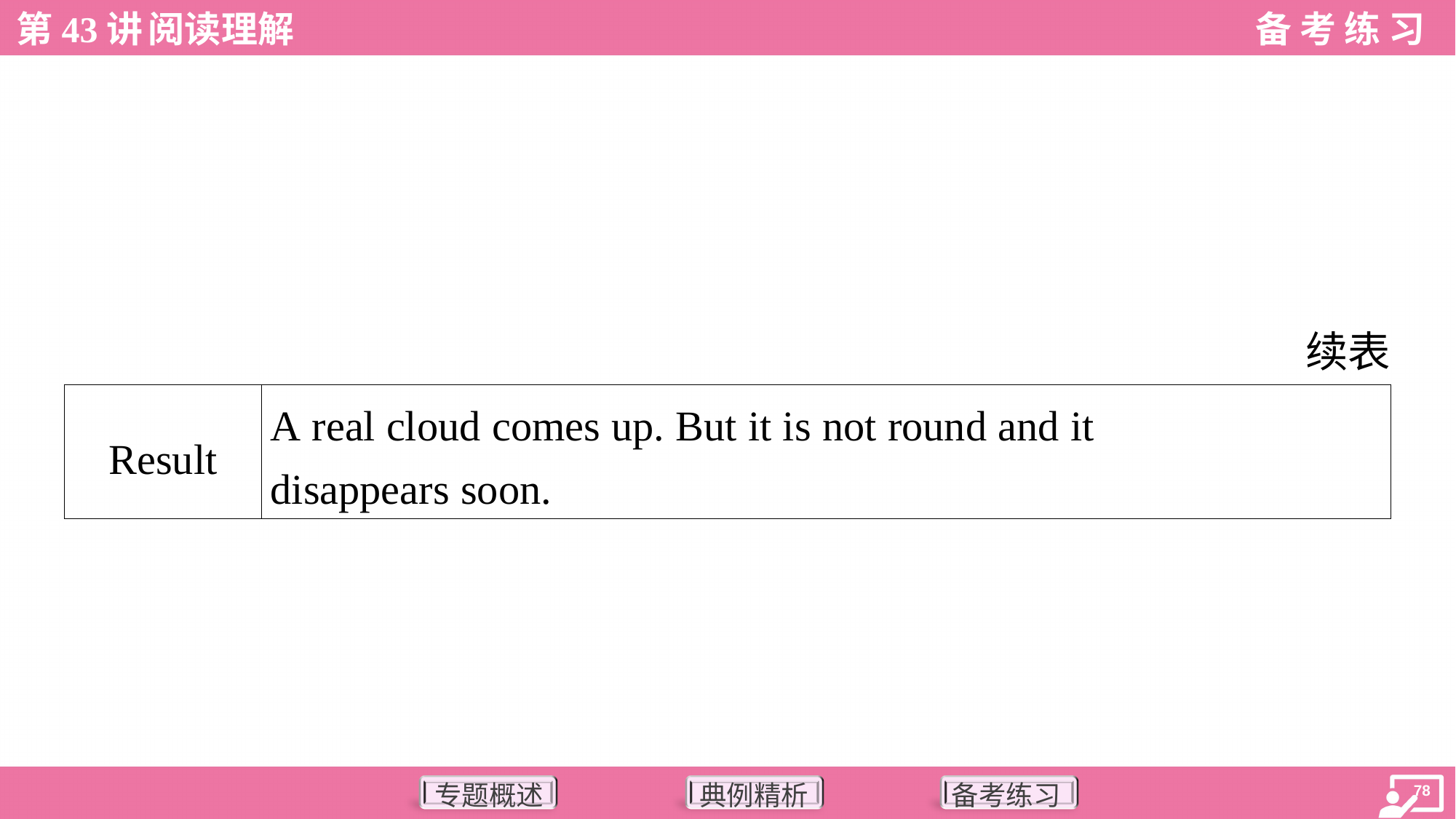

续表
| Result | A real cloud comes up. But it is not round and it disappears soon. |  |
| --- | --- | --- |